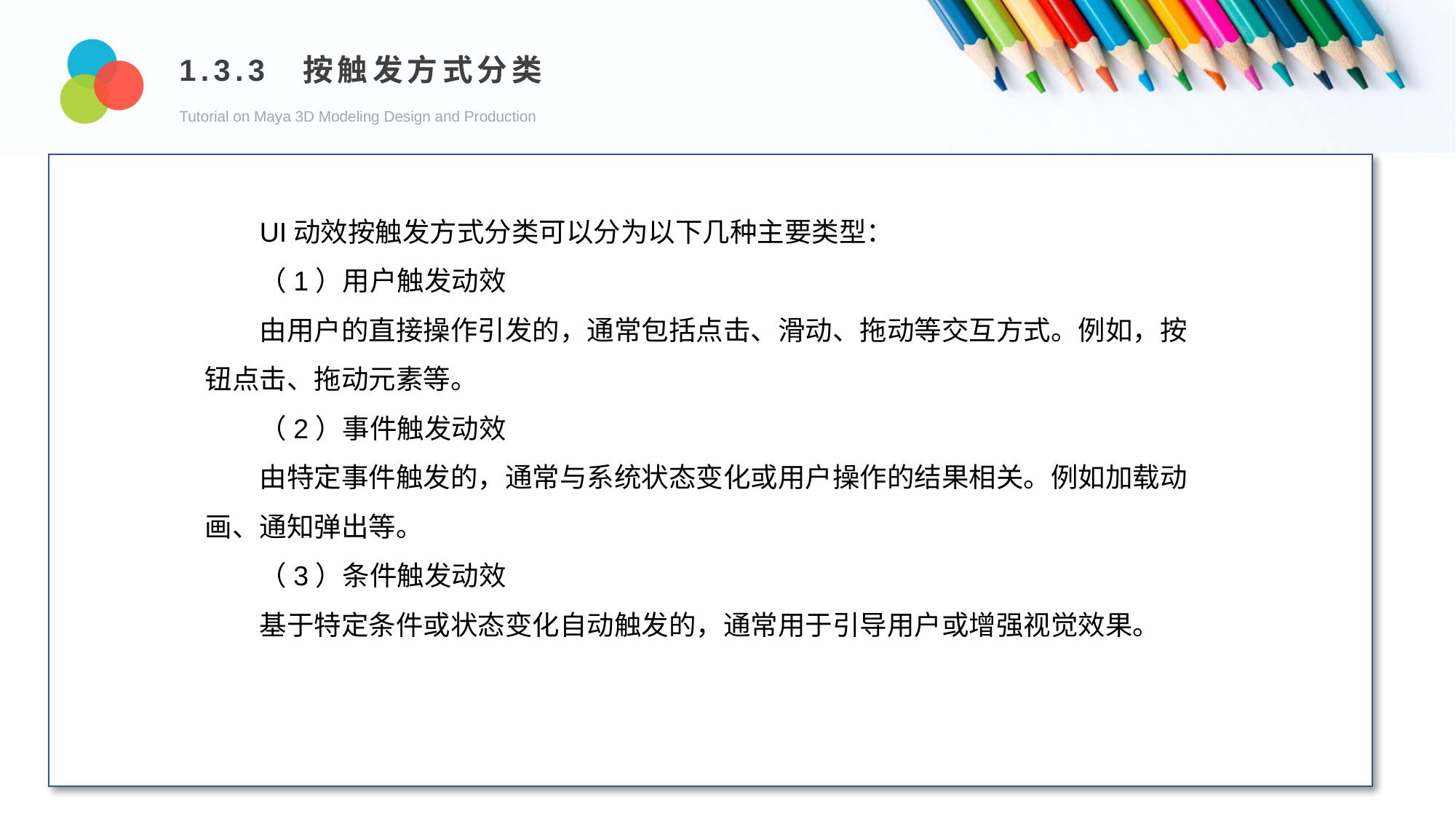

1.3.3  按触发方式分类
Tutorial on Maya 3D Modeling Design and Production
Design and Production
UI动效按触发方式分类可以分为以下几种主要类型：
（1）用户触发动效
由用户的直接操作引发的，通常包括点击、滑动、拖动等交互方式。例如，按钮点击、拖动元素等。
（2）事件触发动效
由特定事件触发的，通常与系统状态变化或用户操作的结果相关。例如加载动画、通知弹出等。
（3）条件触发动效
基于特定条件或状态变化自动触发的，通常用于引导用户或增强视觉效果。